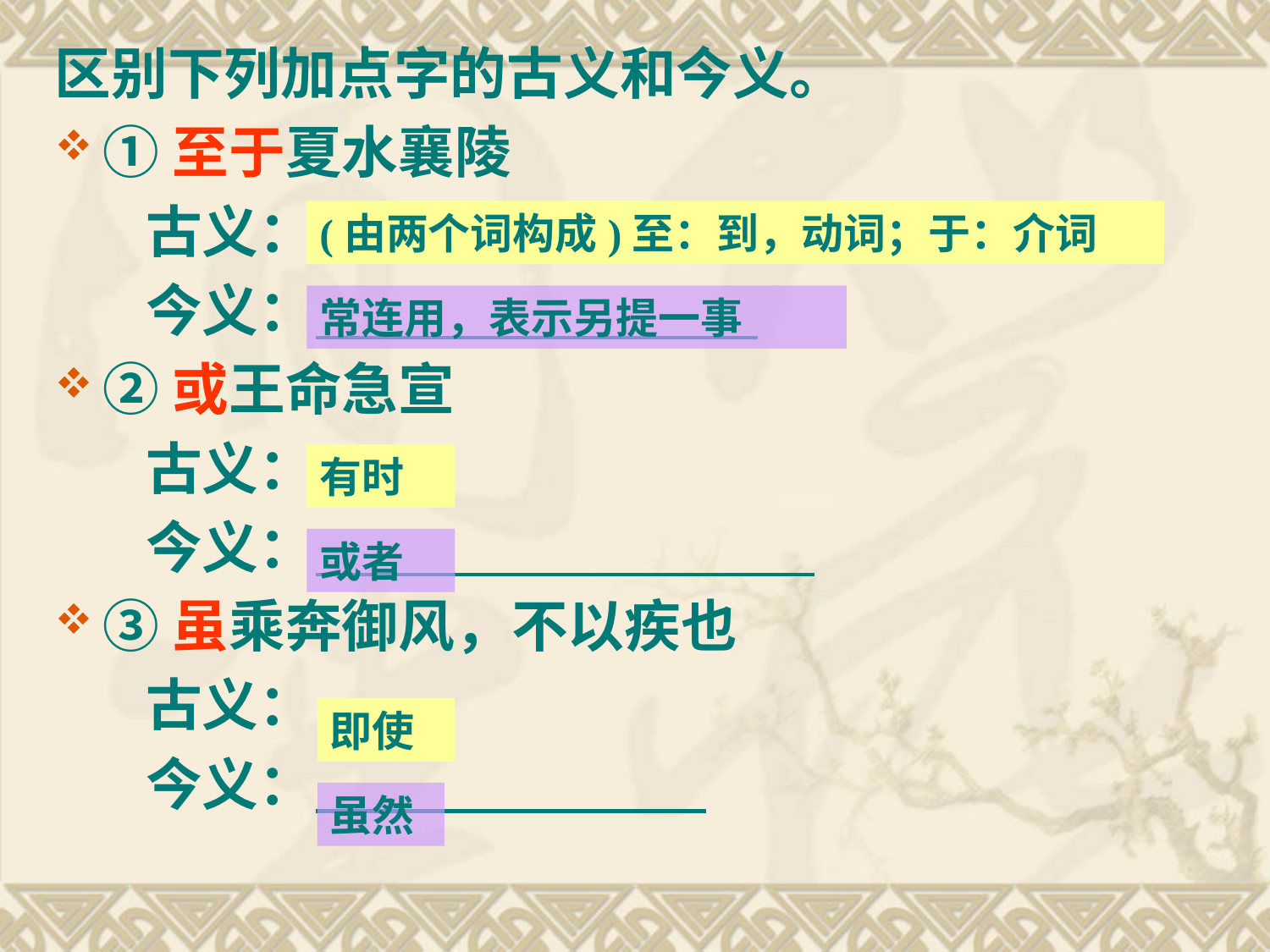

区别下列加点字的古义和今义。
①至于夏水襄陵
      古义：
      今义：
②或王命急宣
      古义：
      今义：
③虽乘奔御风，不以疾也
      古义：
      今义：
(由两个词构成)至：到，动词；于：介词
常连用，表示另提一事
有时
或者
即使
虽然